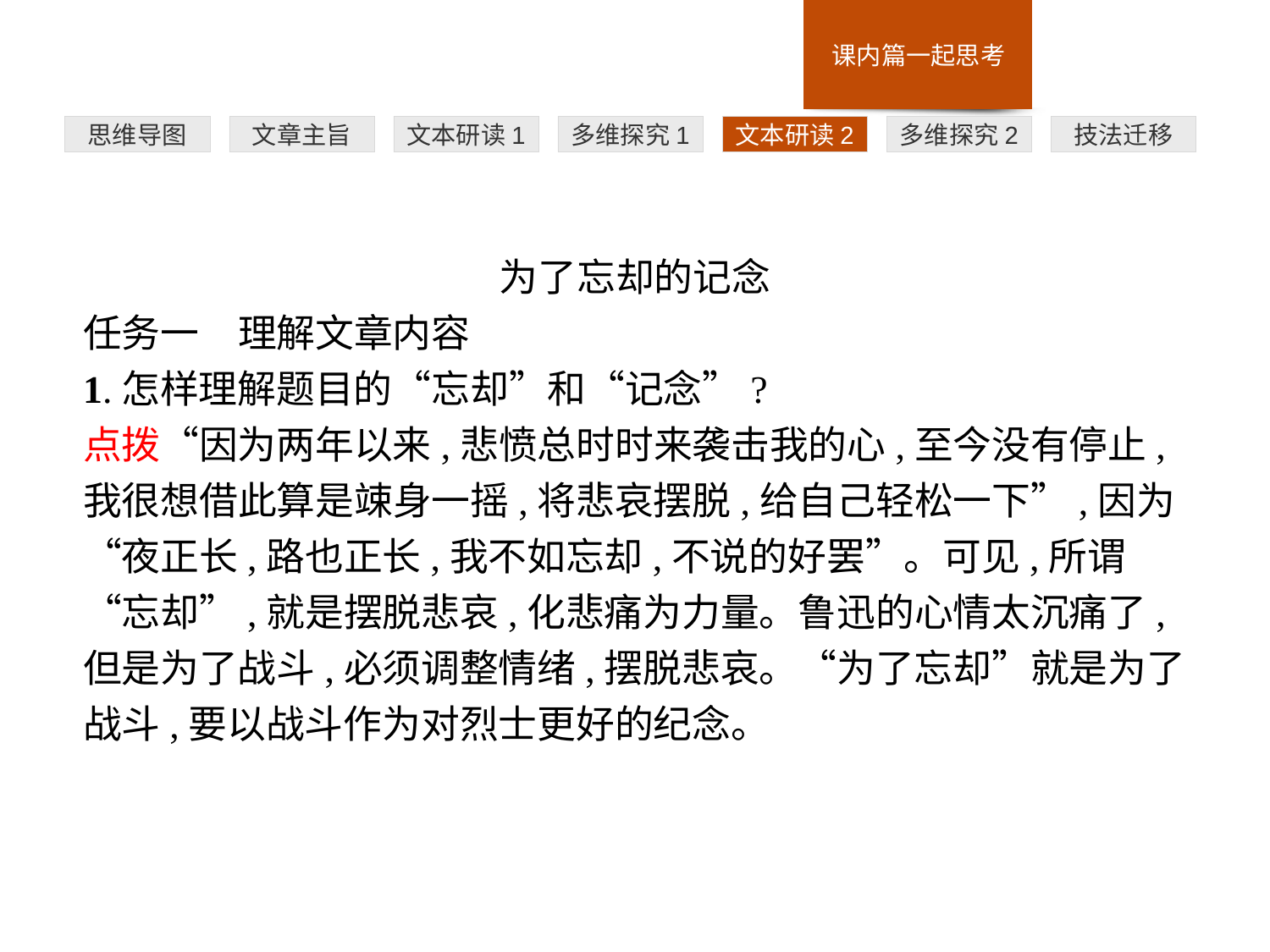

多维探究1
思维导图
文章主旨
文本研读1
文本研读2
多维探究2
技法迁移
为了忘却的记念
任务一　理解文章内容
1.怎样理解题目的“忘却”和“记念”?
点拨“因为两年以来,悲愤总时时来袭击我的心,至今没有停止,我很想借此算是竦身一摇,将悲哀摆脱,给自己轻松一下”,因为“夜正长,路也正长,我不如忘却,不说的好罢”。可见,所谓“忘却”,就是摆脱悲哀,化悲痛为力量。鲁迅的心情太沉痛了,但是为了战斗,必须调整情绪,摆脱悲哀。“为了忘却”就是为了战斗,要以战斗作为对烈士更好的纪念。